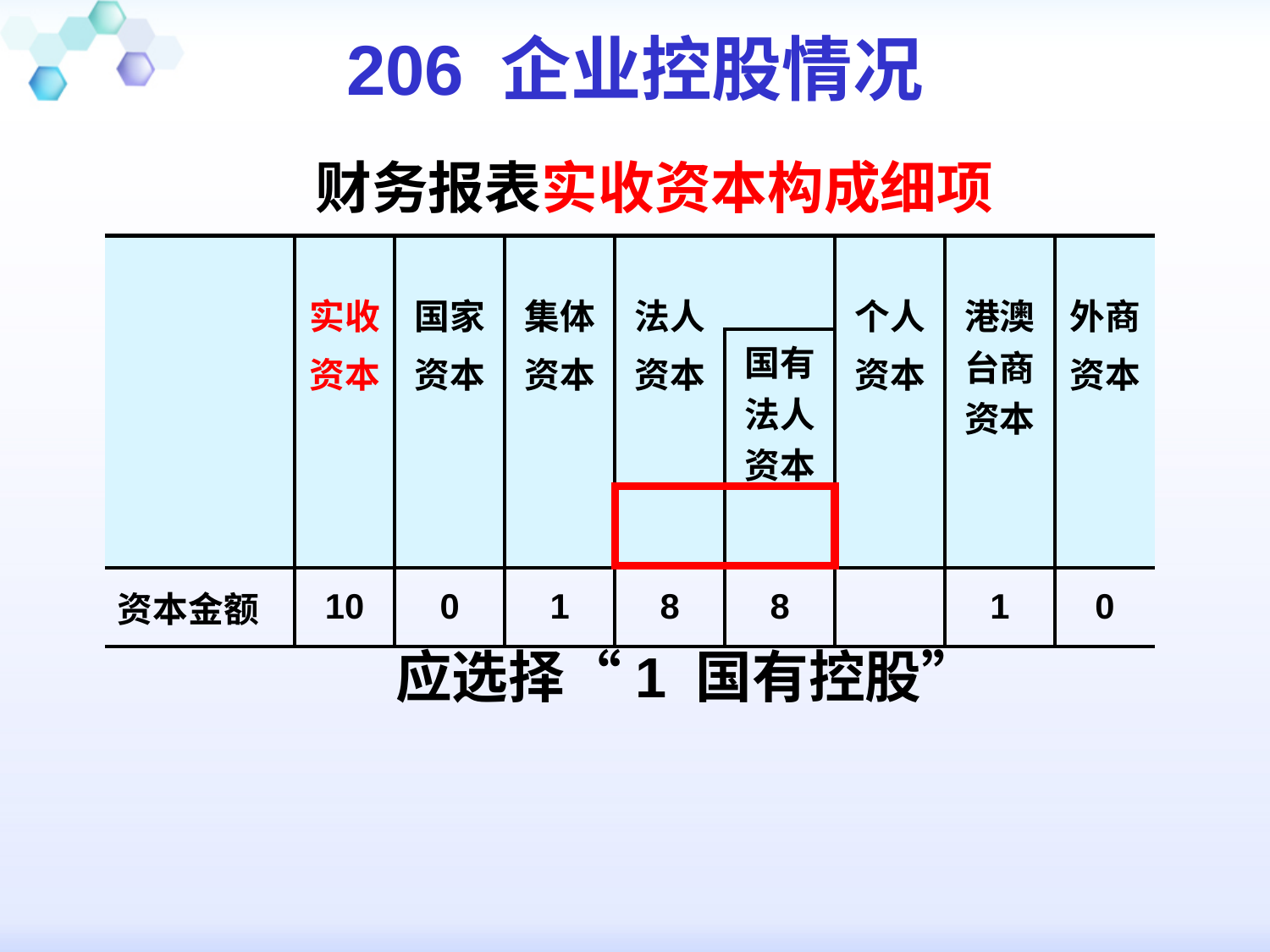

206 企业控股情况
  财务报表实收资本构成细项
|  | 实收 资本 | 国家 资本 | 集体 资本 | 法人 资本 |  | 个人 资本 | 港澳台商资本 | 外商 资本 |
| --- | --- | --- | --- | --- | --- | --- | --- | --- |
|  |  |  |  |  | 国有法人资本 |  |  |  |
| 资本金额 | 10 | 0 | 1 | 8 | 8 |  | 1 | 0 |

应选择“1 国有控股”